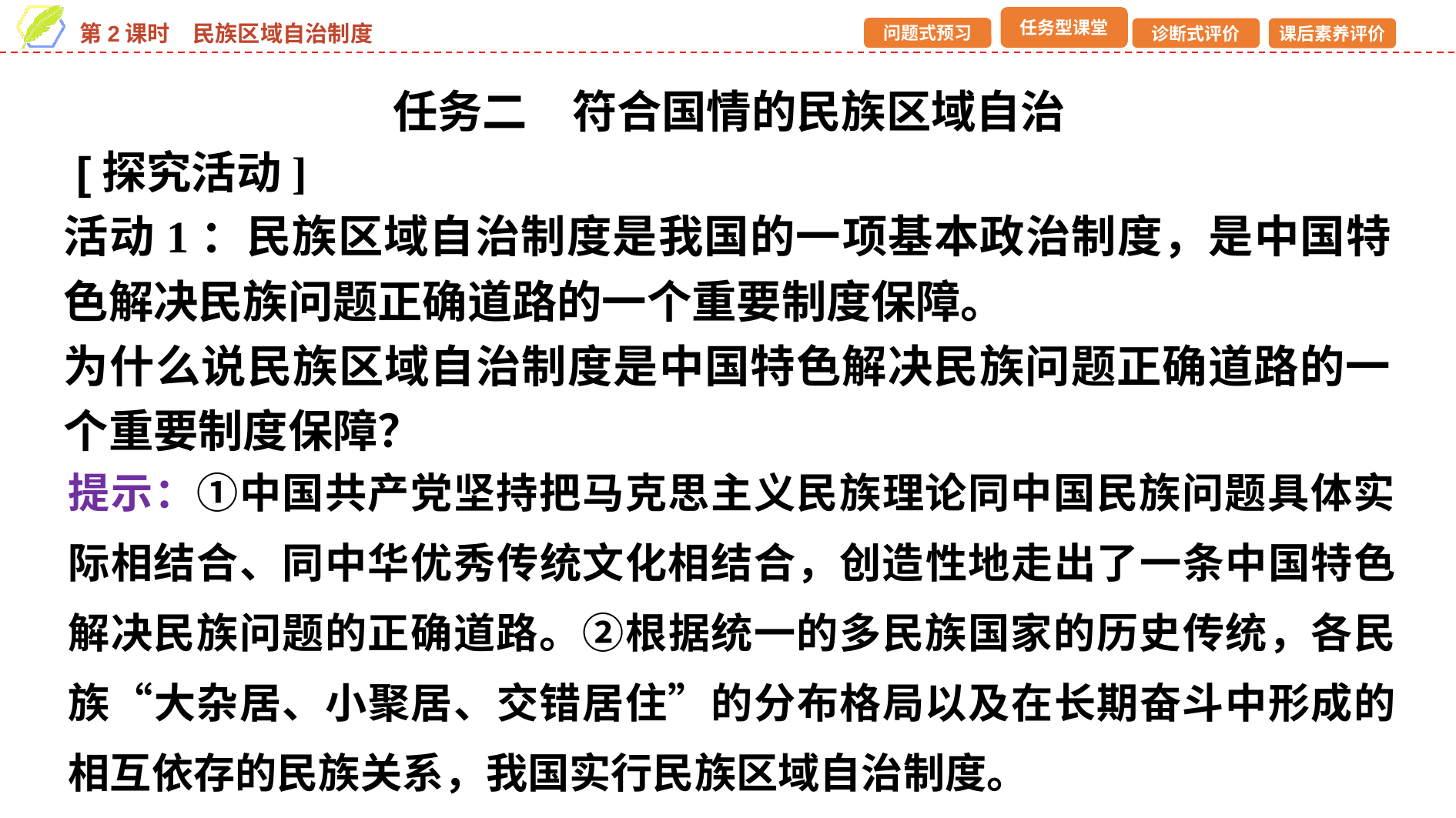

任务二　符合国情的民族区域自治
 [探究活动]
活动1：民族区域自治制度是我国的一项基本政治制度，是中国特色解决民族问题正确道路的一个重要制度保障。
为什么说民族区域自治制度是中国特色解决民族问题正确道路的一个重要制度保障？
提示：①中国共产党坚持把马克思主义民族理论同中国民族问题具体实际相结合、同中华优秀传统文化相结合，创造性地走出了一条中国特色解决民族问题的正确道路。②根据统一的多民族国家的历史传统，各民族“大杂居、小聚居、交错居住”的分布格局以及在长期奋斗中形成的相互依存的民族关系，我国实行民族区域自治制度。